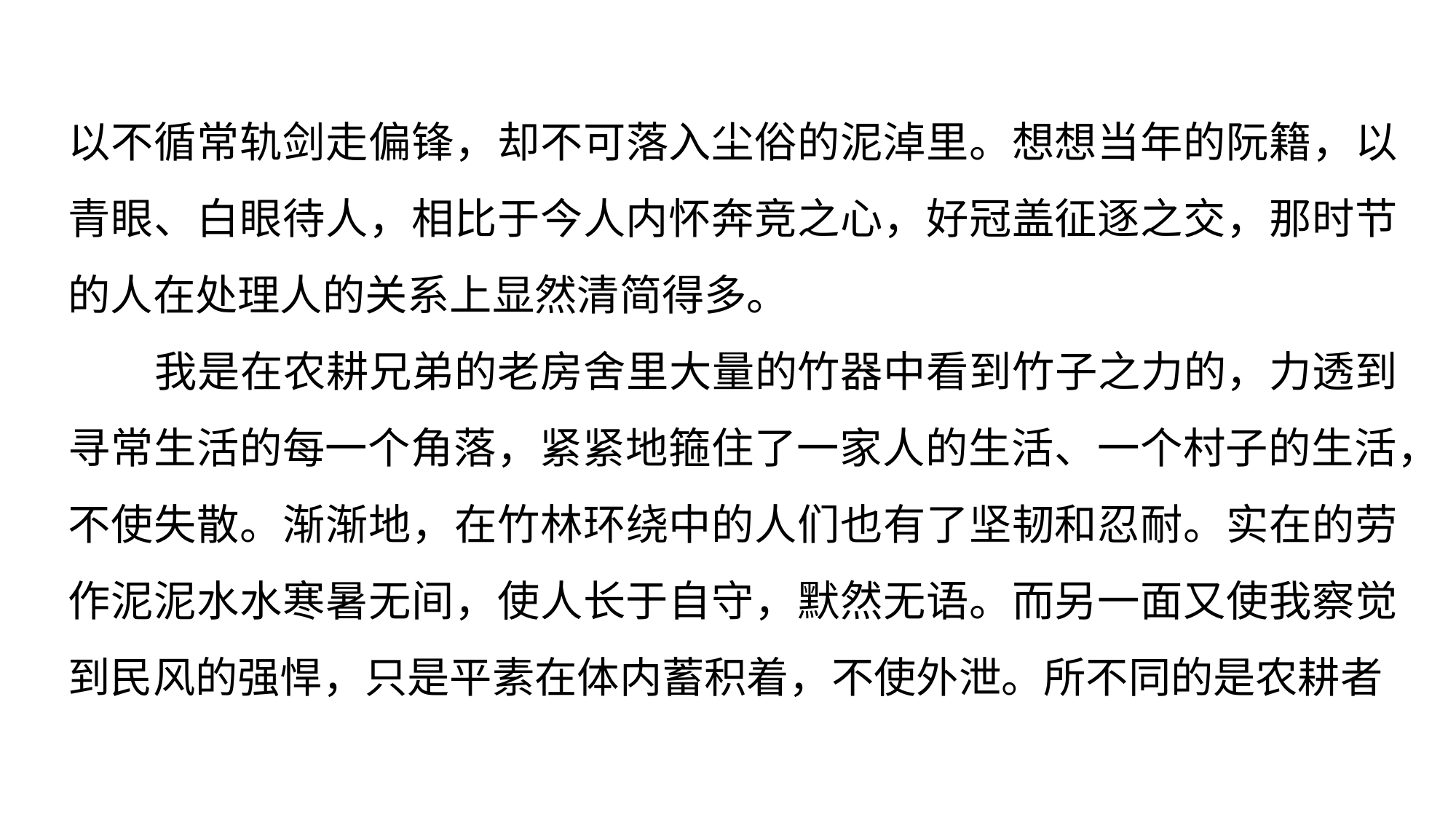

以不循常轨剑走偏锋，却不可落入尘俗的泥淖里。想想当年的阮籍，以青眼、白眼待人，相比于今人内怀奔竞之心，好冠盖征逐之交，那时节的人在处理人的关系上显然清简得多。
我是在农耕兄弟的老房舍里大量的竹器中看到竹子之力的，力透到寻常生活的每一个角落，紧紧地箍住了一家人的生活、一个村子的生活，不使失散。渐渐地，在竹林环绕中的人们也有了坚韧和忍耐。实在的劳作泥泥水水寒暑无间，使人长于自守，默然无语。而另一面又使我察觉到民风的强悍，只是平素在体内蓄积着，不使外泄。所不同的是农耕者